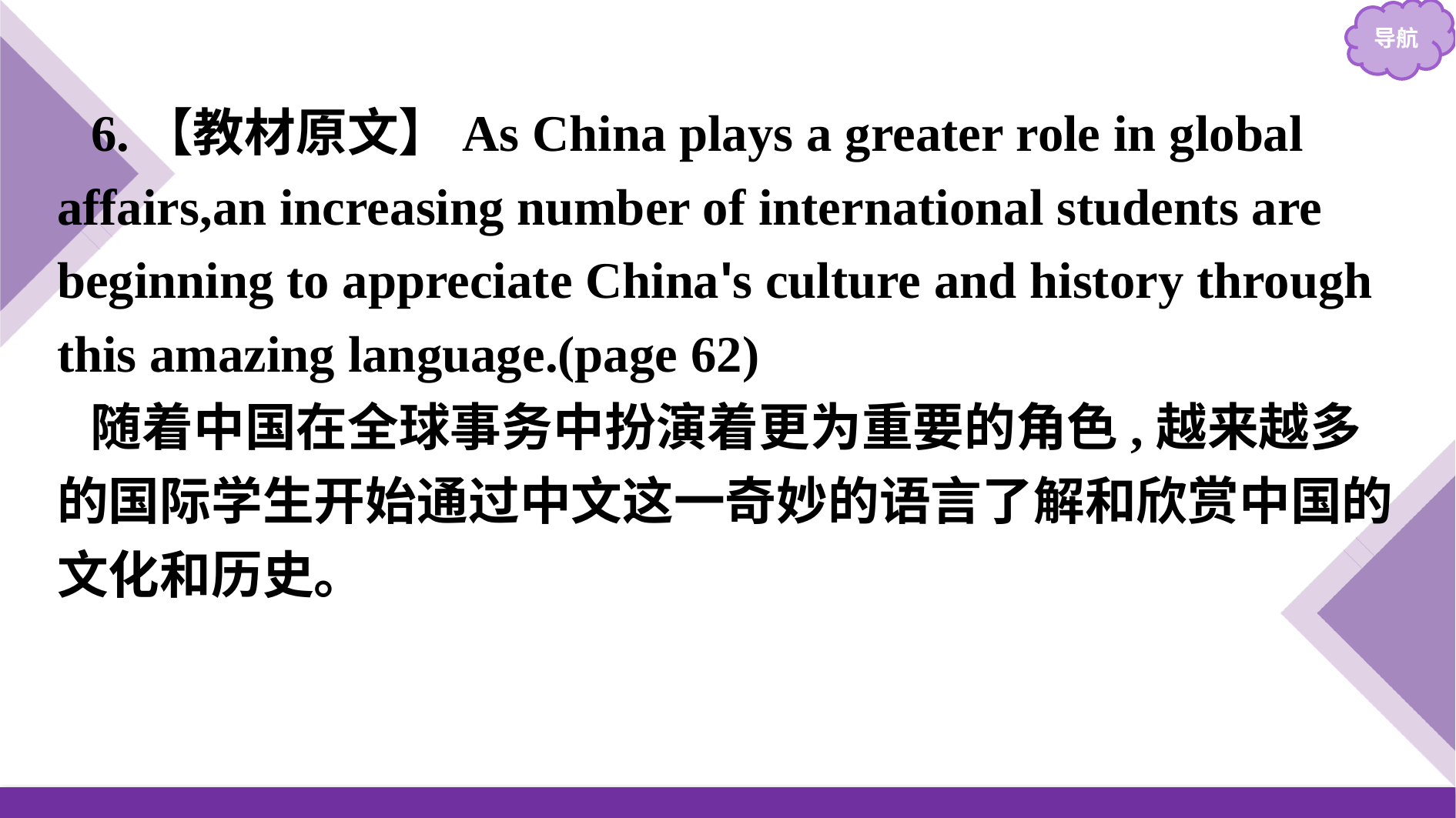

6.【教材原文】As China plays a greater role in global affairs,an increasing number of international students are beginning to appreciate China's culture and history through this amazing language.(page 62)
随着中国在全球事务中扮演着更为重要的角色,越来越多的国际学生开始通过中文这一奇妙的语言了解和欣赏中国的文化和历史。